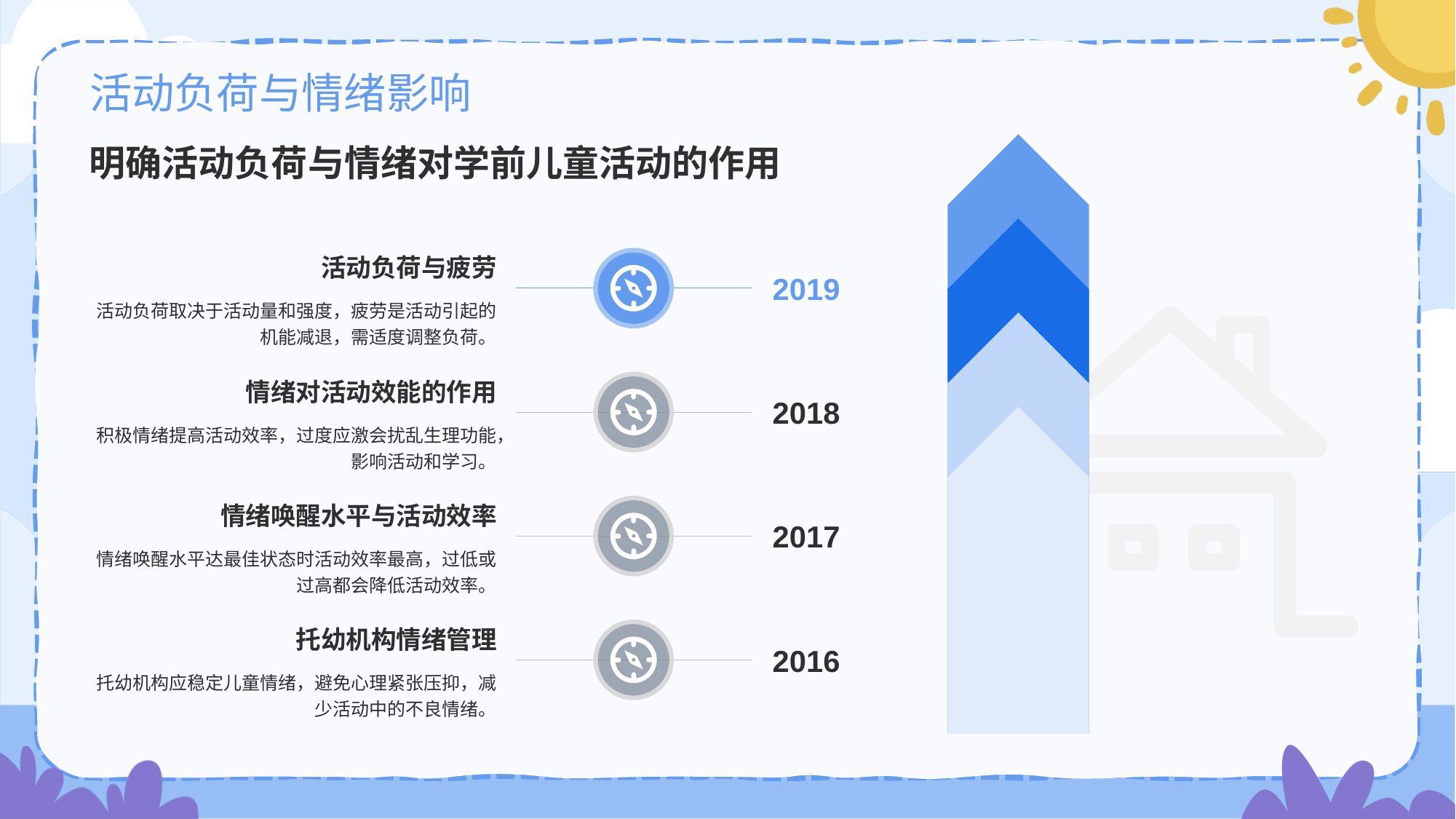

# 活动负荷与情绪影响
活动负荷与疲劳

2019

活动负荷取决于活动量和强度，疲劳是活动引起的机能减退，需适度调整负荷。

明确活动负荷与情绪对学前儿童活动的作用

情绪对活动效能的作用

2018

积极情绪提高活动效率，过度应激会扰乱生理功能，影响活动和学习。

情绪唤醒水平与活动效率

2017

情绪唤醒水平达最佳状态时活动效率最高，过低或过高都会降低活动效率。

托幼机构情绪管理

2016

托幼机构应稳定儿童情绪，避免心理紧张压抑，减少活动中的不良情绪。